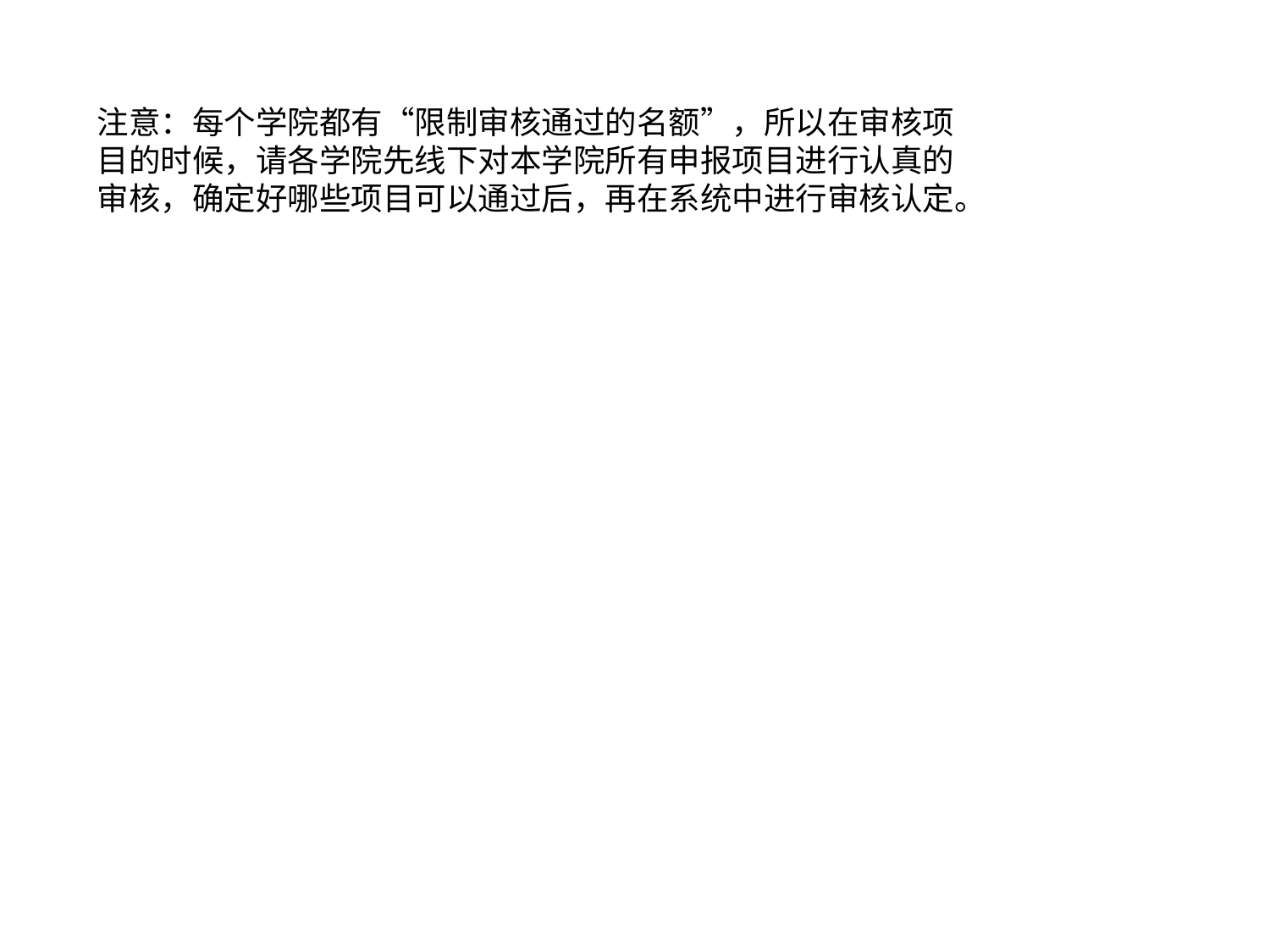

注意：每个学院都有“限制审核通过的名额”，所以在审核项目的时候，请各学院先线下对本学院所有申报项目进行认真的审核，确定好哪些项目可以通过后，再在系统中进行审核认定。